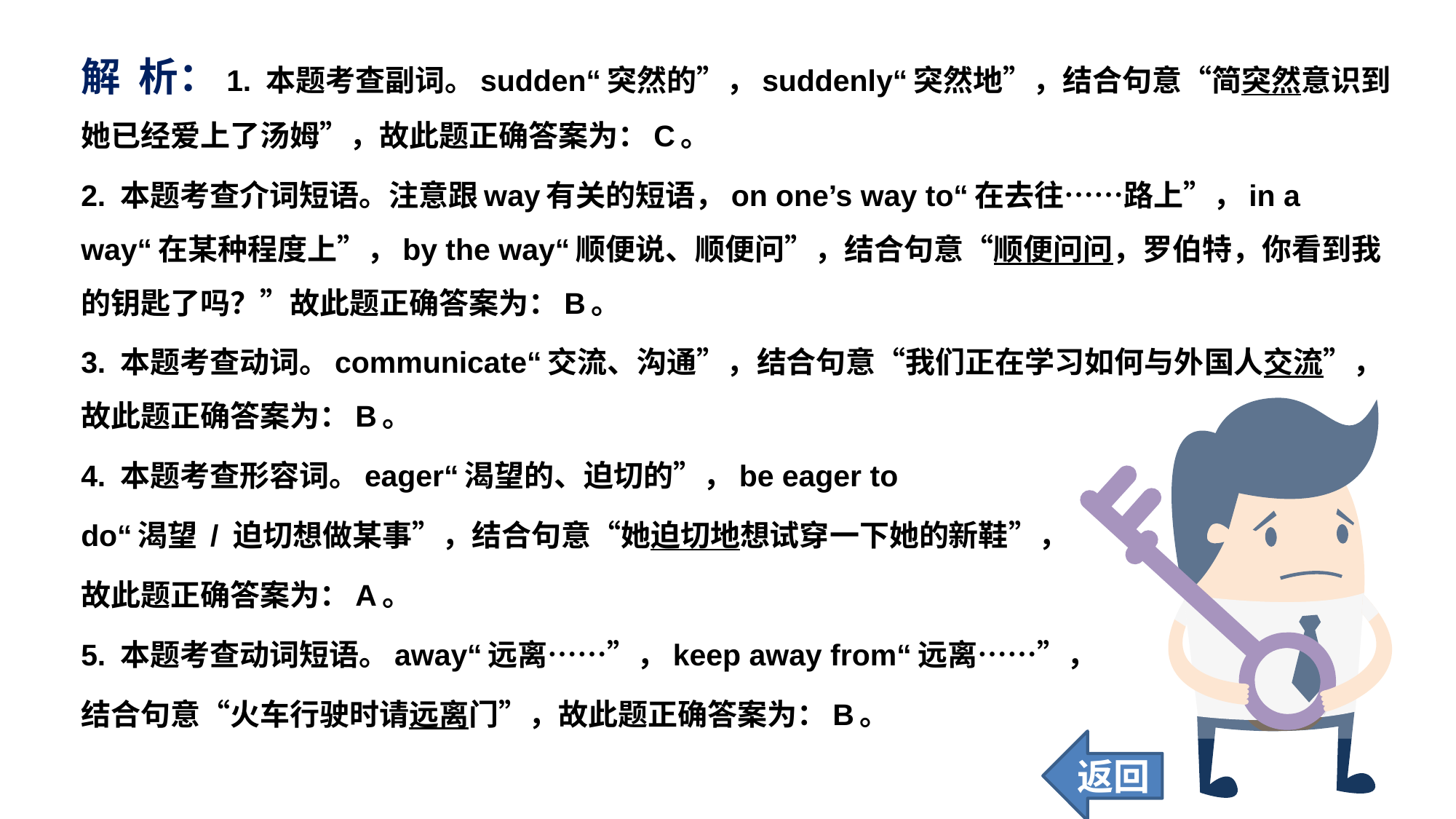

解  析：1. 本题考查副词。sudden“突然的”，suddenly“突然地”，结合句意“简突然意识到她已经爱上了汤姆”，故此题正确答案为：C。
2. 本题考查介词短语。注意跟way有关的短语，on one’s way to“在去往……路上”，in a way“在某种程度上”，by the way“顺便说、顺便问”，结合句意“顺便问问，罗伯特，你看到我的钥匙了吗？”故此题正确答案为：B。
3. 本题考查动词。communicate“交流、沟通”，结合句意“我们正在学习如何与外国人交流”，故此题正确答案为：B。
4. 本题考查形容词。eager“渴望的、迫切的”，be eager to
do“渴望 / 迫切想做某事”，结合句意“她迫切地想试穿一下她的新鞋”，
故此题正确答案为：A。
5. 本题考查动词短语。away“远离……”，keep away from“远离……”，
结合句意“火车行驶时请远离门”，故此题正确答案为：B。

返回
28